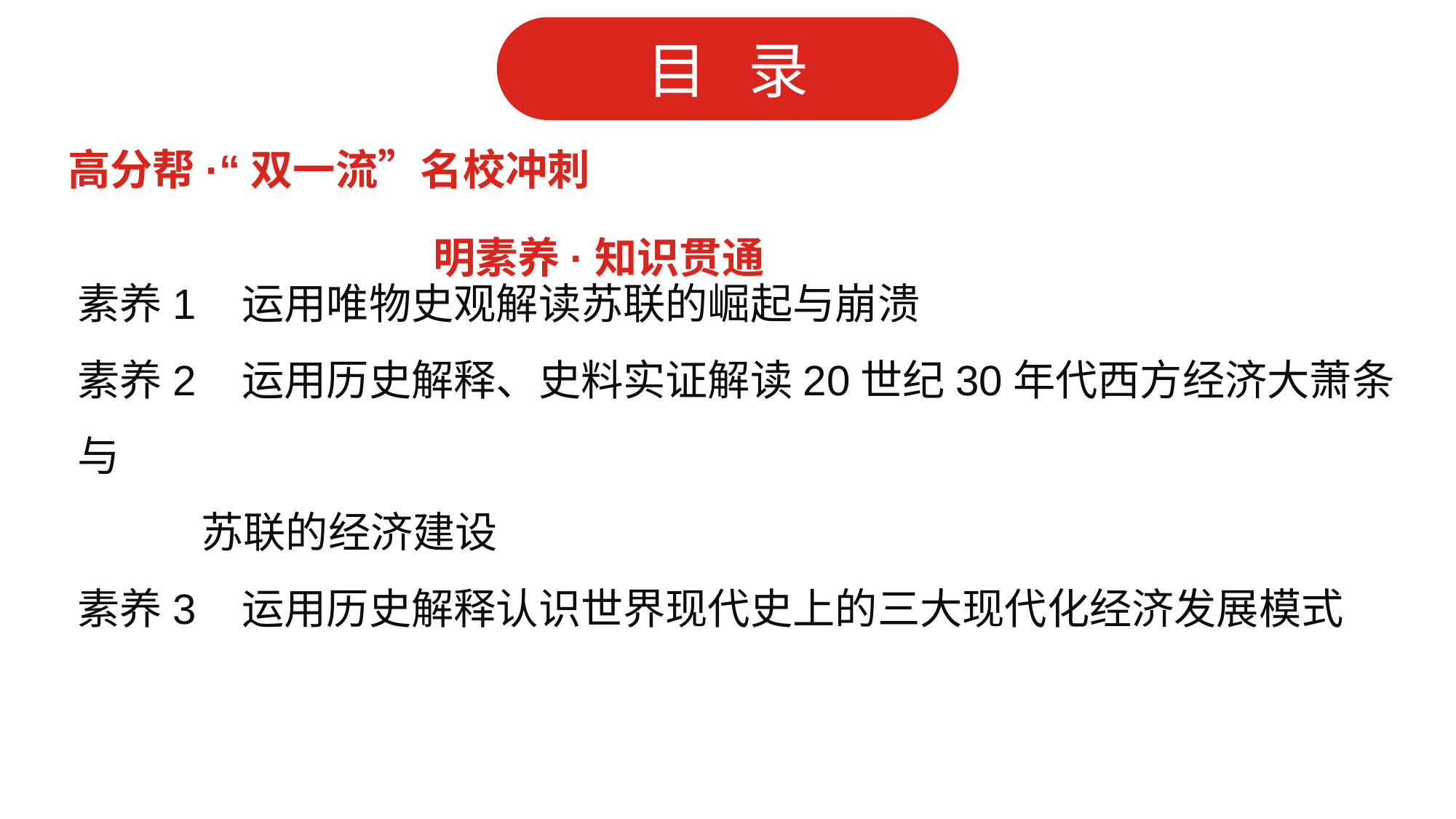

高分帮·“双一流”名校冲刺
明素养·知识贯通
素养1   运用唯物史观解读苏联的崛起与崩溃
素养2   运用历史解释、史料实证解读20世纪30年代西方经济大萧条与
            苏联的经济建设
素养3   运用历史解释认识世界现代史上的三大现代化经济发展模式